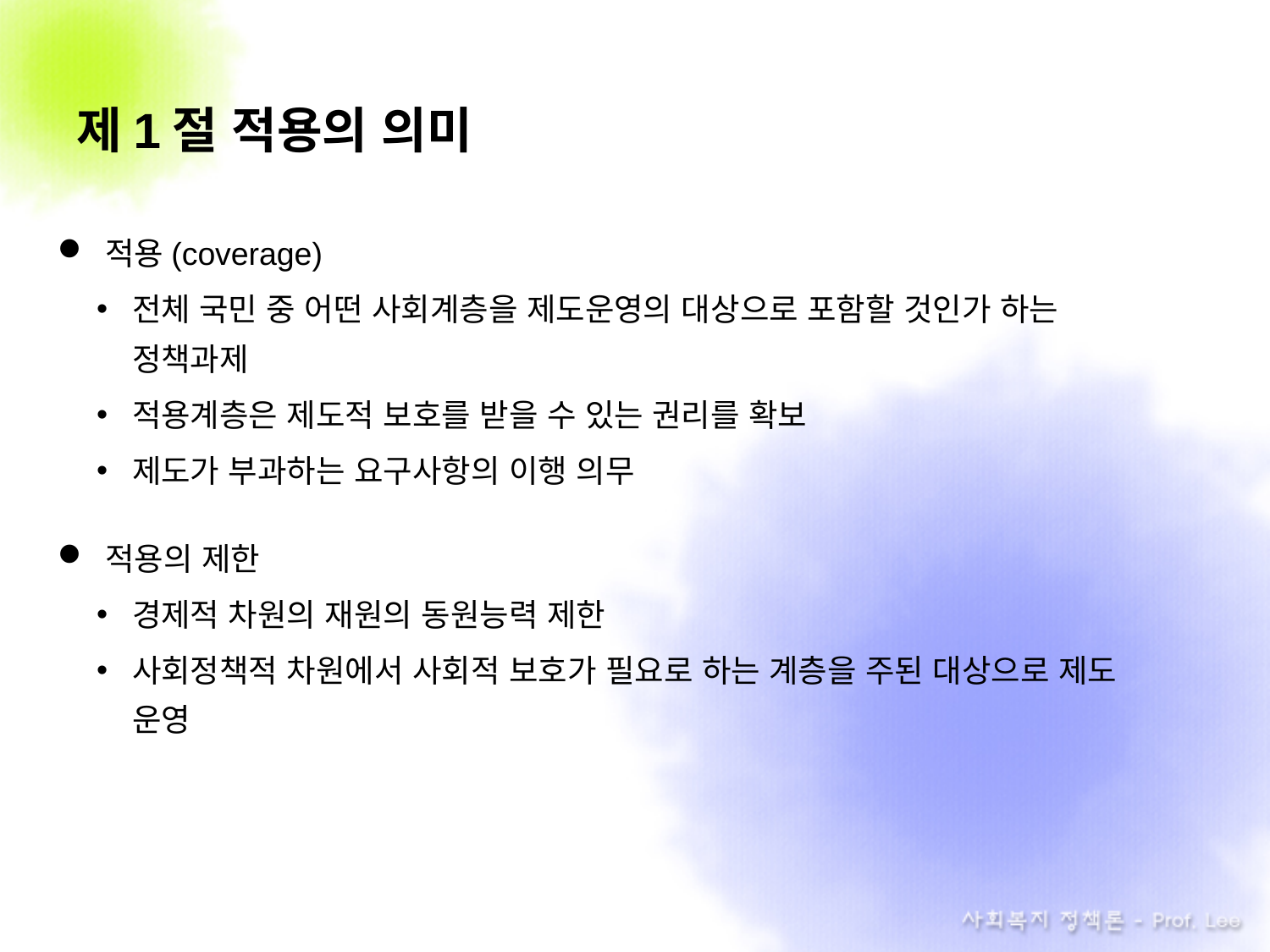

# 제1절 적용의 의미
적용(coverage)
전체 국민 중 어떤 사회계층을 제도운영의 대상으로 포함할 것인가 하는 정책과제
적용계층은 제도적 보호를 받을 수 있는 권리를 확보
제도가 부과하는 요구사항의 이행 의무

적용의 제한
경제적 차원의 재원의 동원능력 제한
사회정책적 차원에서 사회적 보호가 필요로 하는 계층을 주된 대상으로 제도 운영